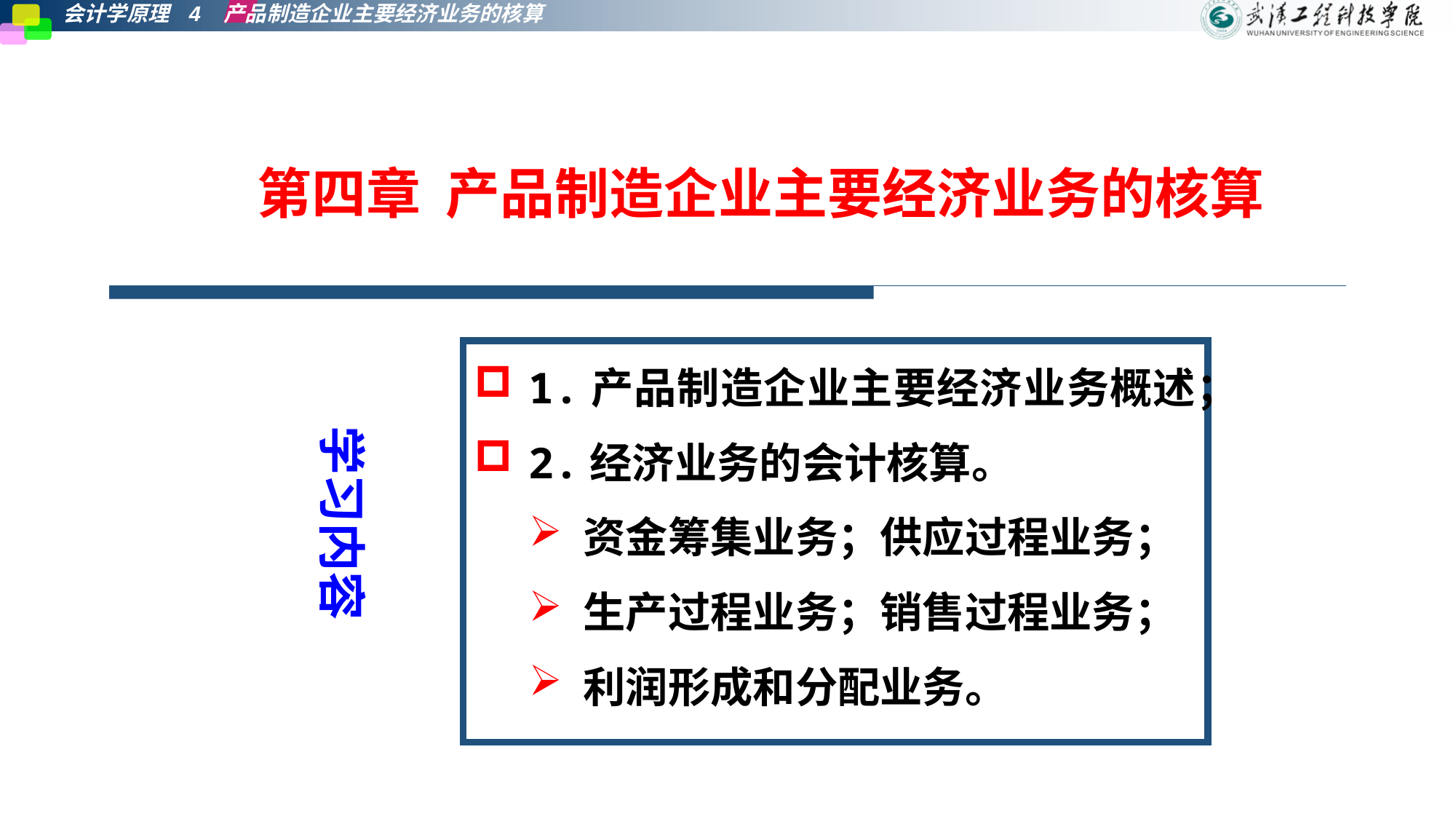

第四章  产品制造企业主要经济业务的核算
1.产品制造企业主要经济业务概述；
2.经济业务的会计核算。
资金筹集业务；供应过程业务；
生产过程业务；销售过程业务；
利润形成和分配业务。

学习内容